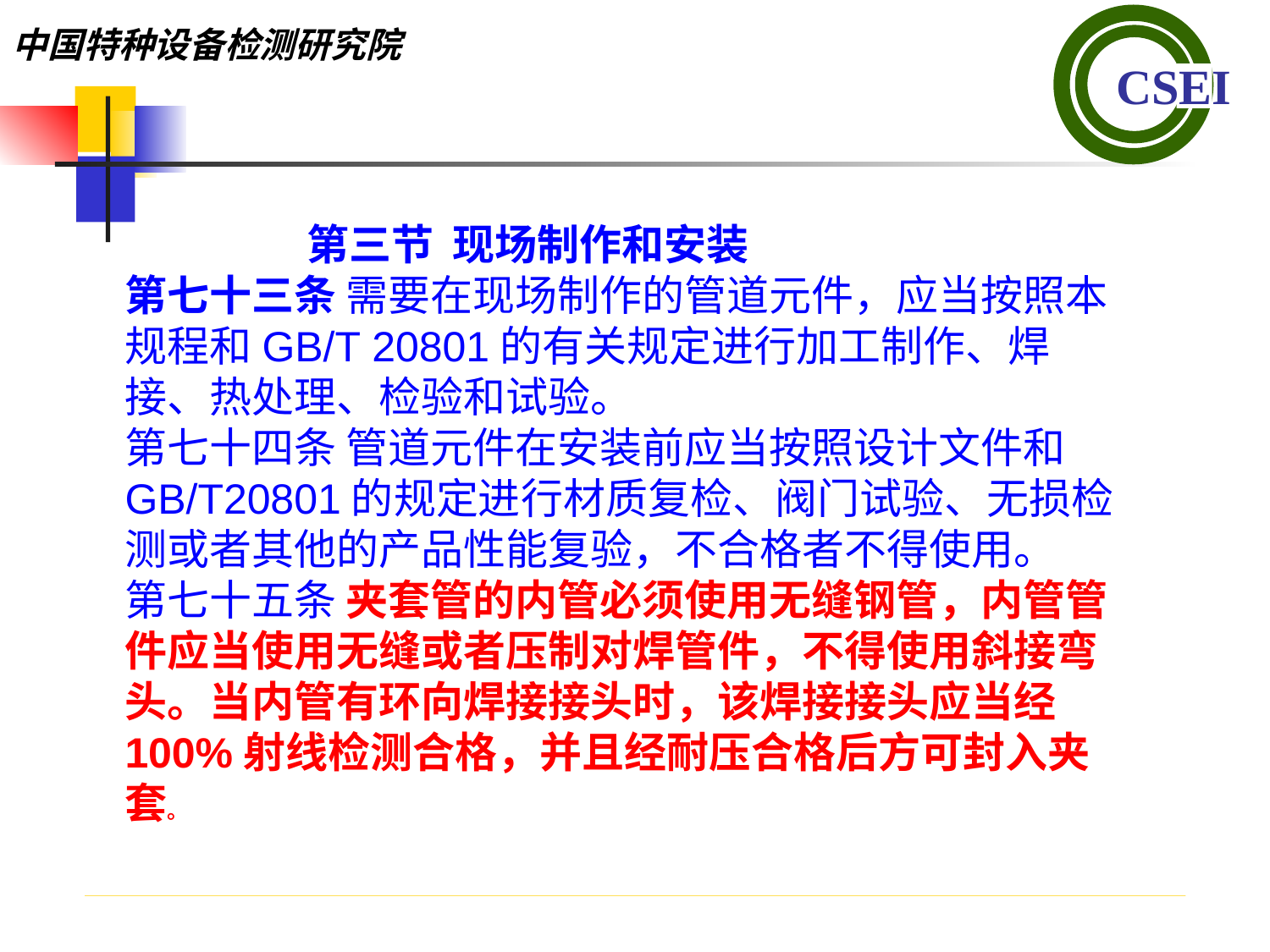

第三节  现场制作和安装第七十三条 需要在现场制作的管道元件，应当按照本规程和GB/T 20801的有关规定进行加工制作、焊接、热处理、检验和试验。第七十四条 管道元件在安装前应当按照设计文件和GB/T20801的规定进行材质复检、阀门试验、无损检测或者其他的产品性能复验，不合格者不得使用。第七十五条 夹套管的内管必须使用无缝钢管，内管管件应当使用无缝或者压制对焊管件，不得使用斜接弯头。当内管有环向焊接接头时，该焊接接头应当经100%射线检测合格，并且经耐压合格后方可封入夹套。